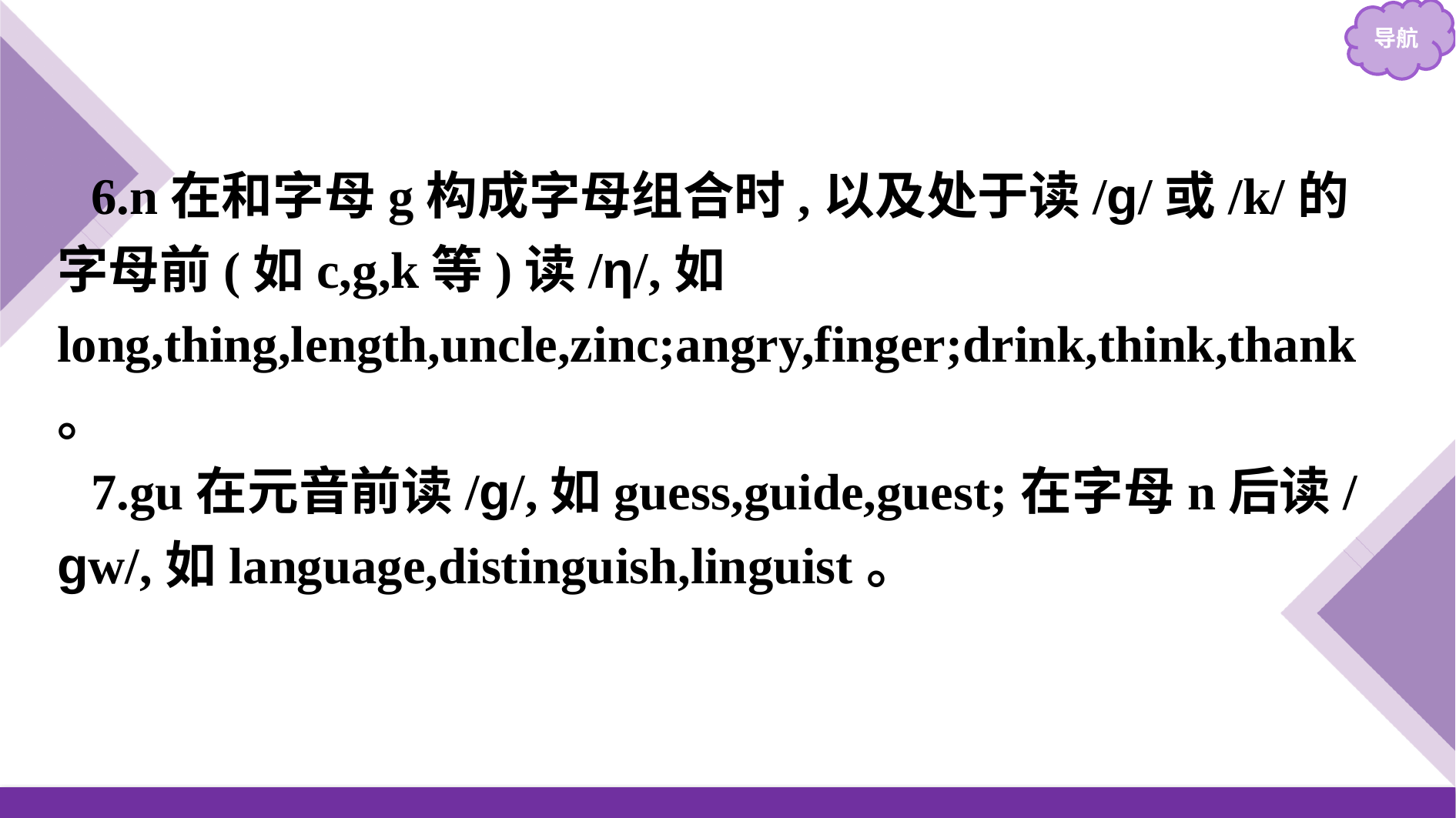

6.n在和字母g构成字母组合时,以及处于读/g/或/k/的字母前(如c,g,k等)读/η/,如long,thing,length,uncle,zinc;angry,finger;drink,think,thank。
7.gu在元音前读/g/,如guess,guide,guest;在字母n后读/gw/,如language,distinguish,linguist。